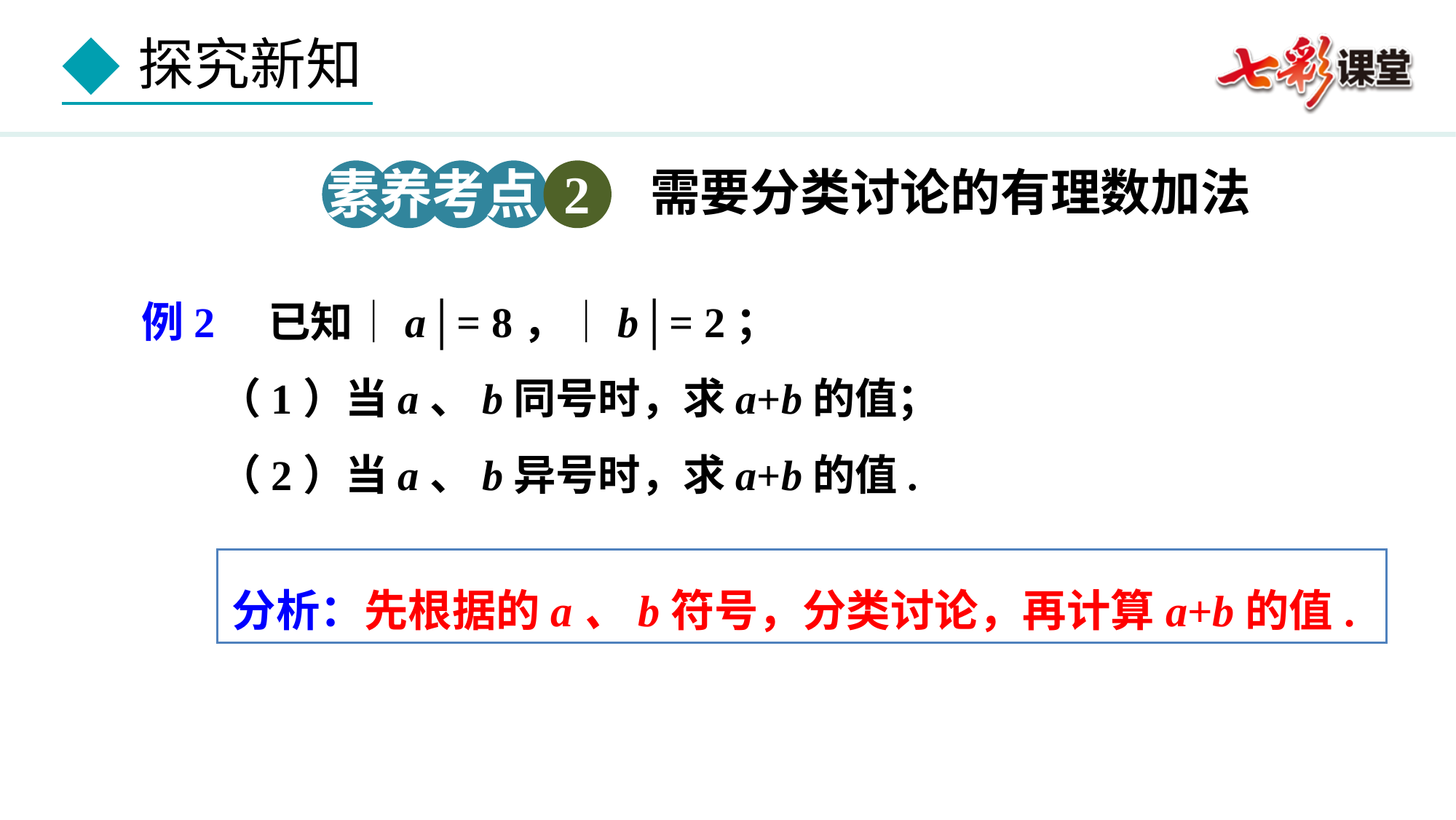

素养考点 2

需要分类讨论的有理数加法
 例2    已知│a│= 8，│b│= 2；
         （1）当a、b同号时，求a+b的值；
         （2）当a、b异号时，求a+b的值.
分析：先根据的a、b符号，分类讨论，再计算a+b的值.